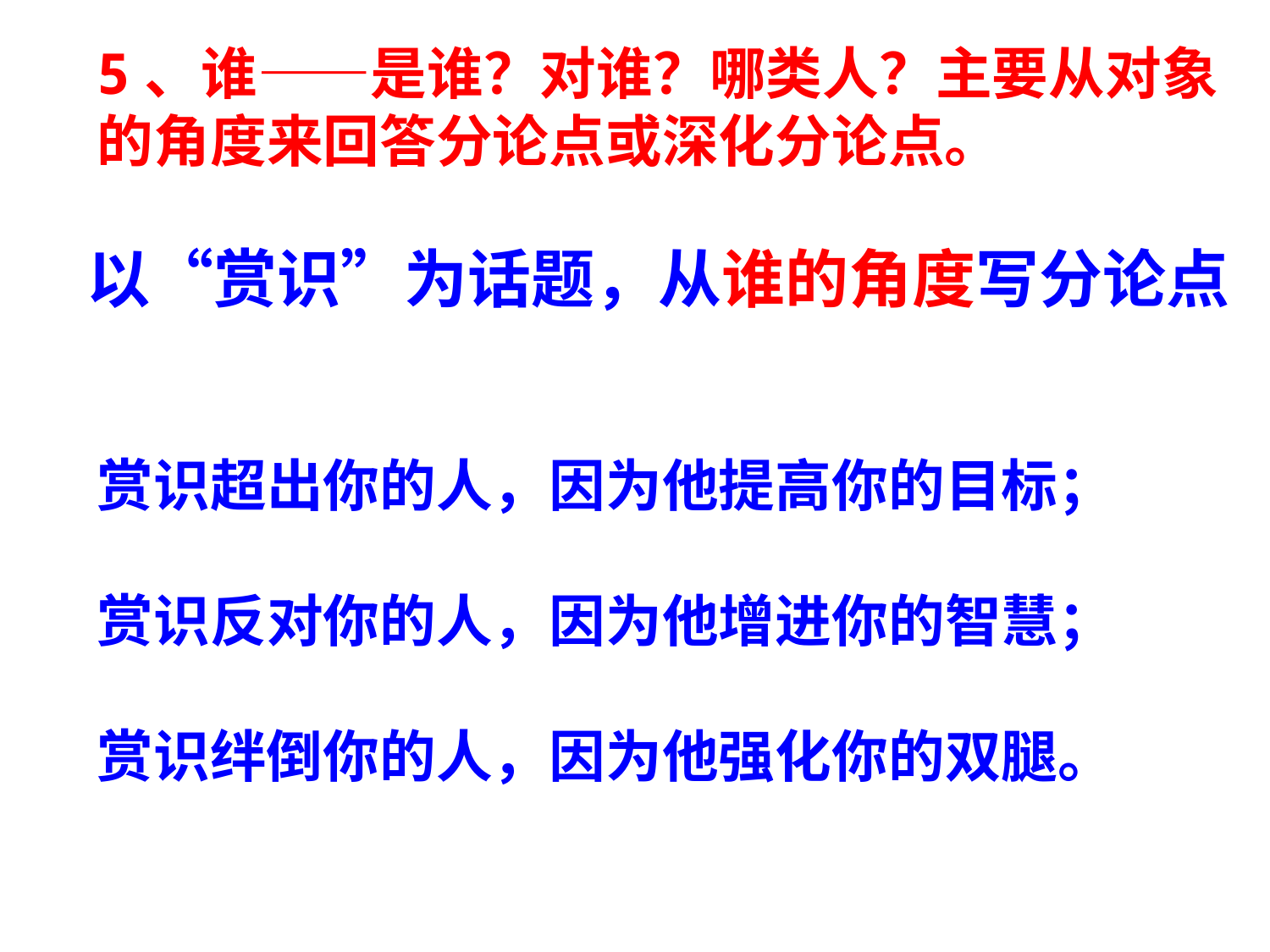

5、谁——是谁？对谁？哪类人？主要从对象的角度来回答分论点或深化分论点。
以“赏识”为话题，从谁的角度写分论点
赏识超出你的人，因为他提高你的目标；

赏识反对你的人，因为他增进你的智慧；

赏识绊倒你的人，因为他强化你的双腿。